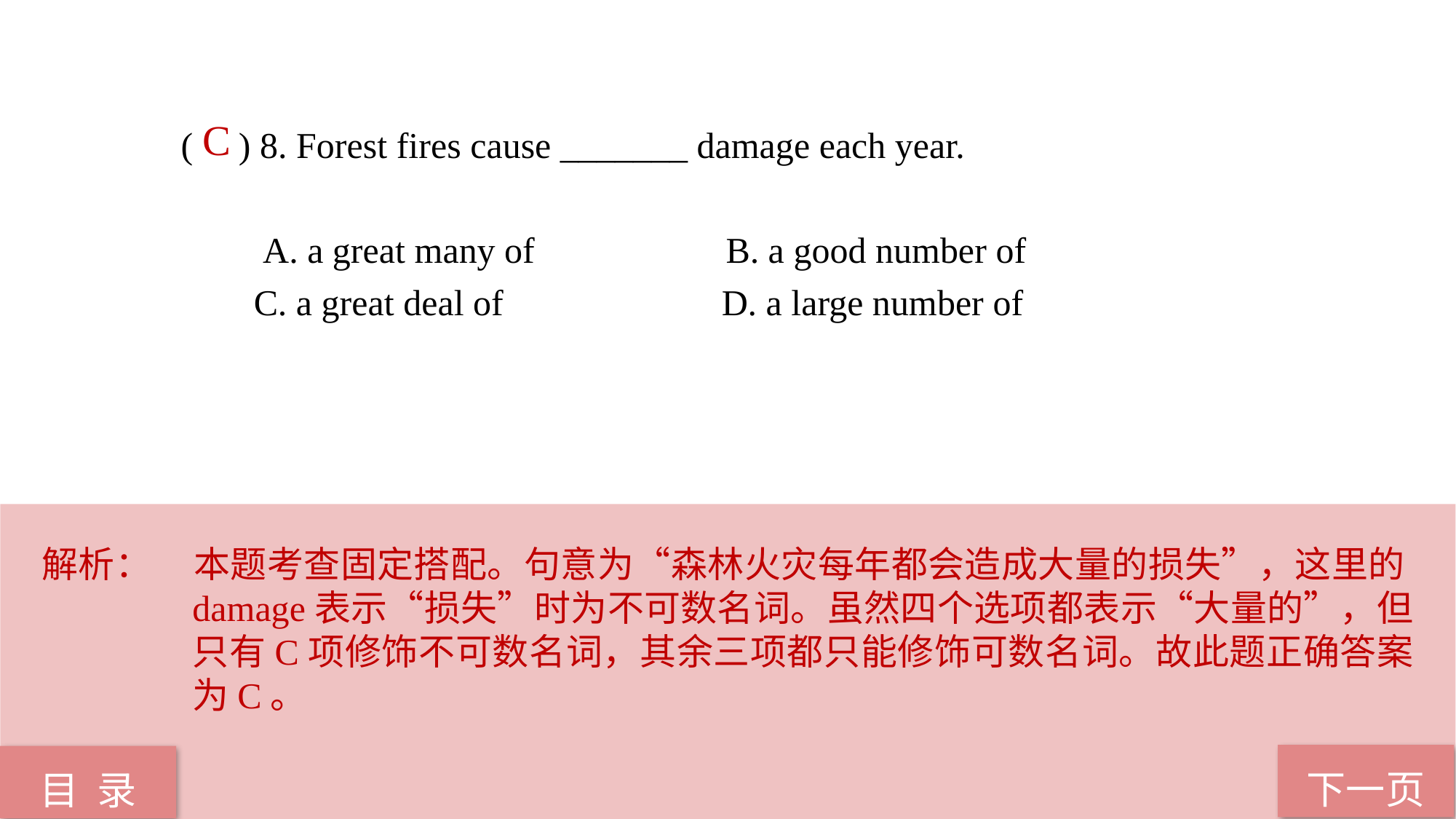

C
(     ) 8. Forest fires cause _______ damage each year.

         A. a great many of                     B. a good number of
        C. a great deal of                        D. a large number of
解析：	本题考查固定搭配。句意为“森林火灾每年都会造成大量的损失”，这里的damage表示“损失”时为不可数名词。虽然四个选项都表示“大量的”，但只有C项修饰不可数名词，其余三项都只能修饰可数名词。故此题正确答案为C。